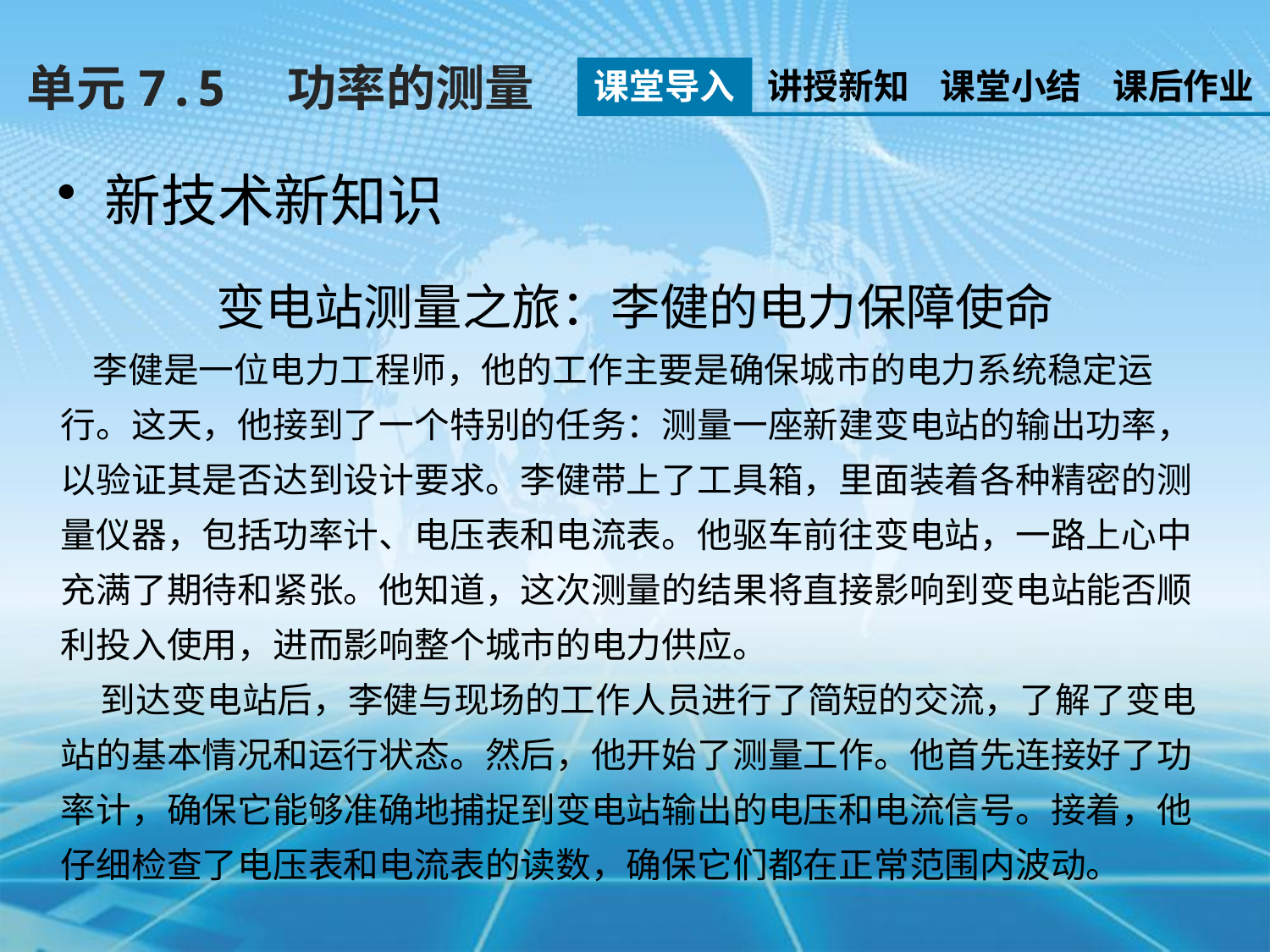

单元7.5　功率的测量
课堂导入
讲授新知
课堂小结
课后作业
新技术新知识
变电站测量之旅：李健的电力保障使命
   李健是一位电力工程师，他的工作主要是确保城市的电力系统稳定运行。这天，他接到了一个特别的任务：测量一座新建变电站的输出功率，以验证其是否达到设计要求。李健带上了工具箱，里面装着各种精密的测量仪器，包括功率计、电压表和电流表。他驱车前往变电站，一路上心中充满了期待和紧张。他知道，这次测量的结果将直接影响到变电站能否顺利投入使用，进而影响整个城市的电力供应。
    到达变电站后，李健与现场的工作人员进行了简短的交流，了解了变电站的基本情况和运行状态。然后，他开始了测量工作。他首先连接好了功率计，确保它能够准确地捕捉到变电站输出的电压和电流信号。接着，他仔细检查了电压表和电流表的读数，确保它们都在正常范围内波动。